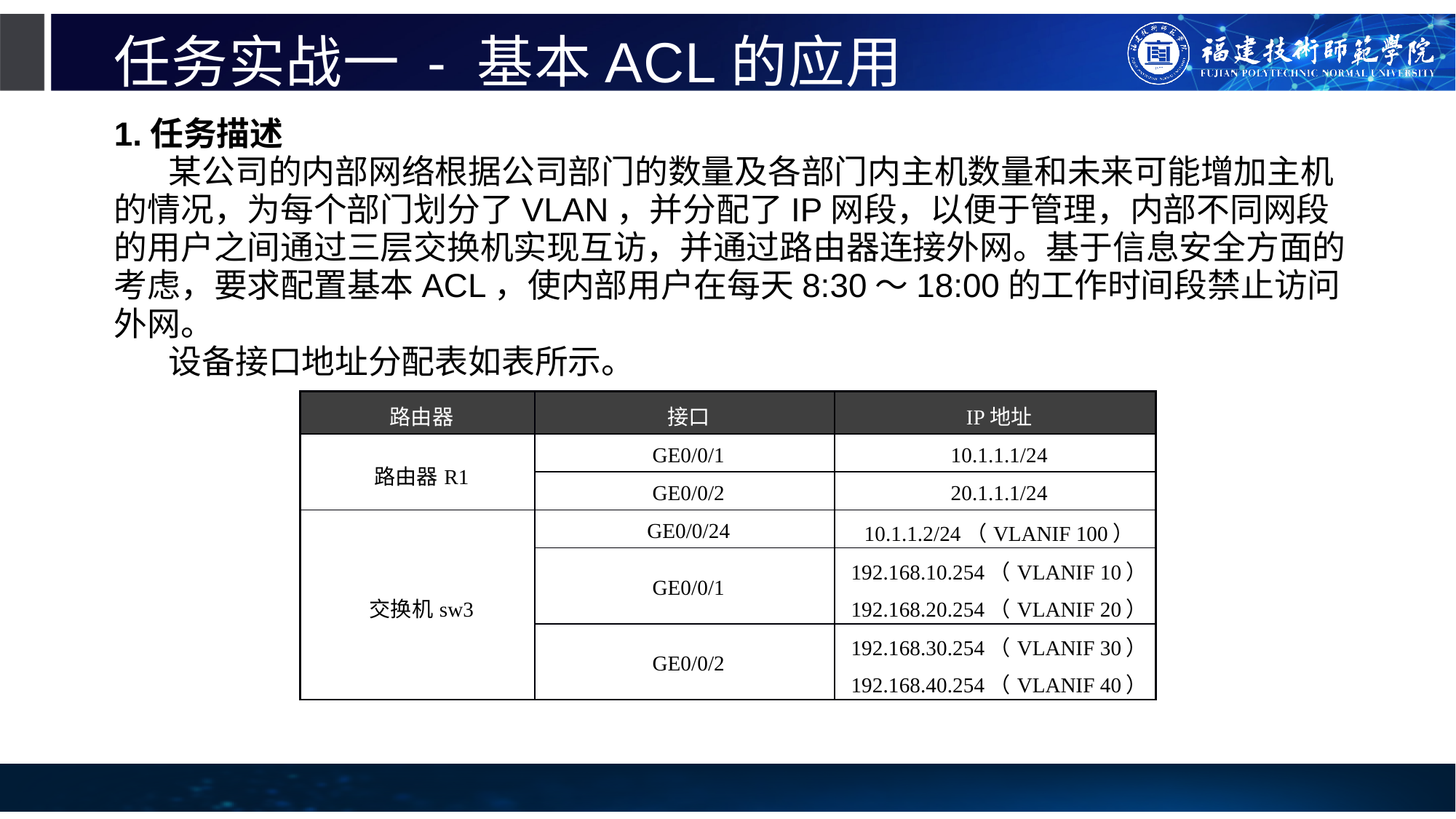

# 任务实战一 - 基本ACL的应用
1.任务描述
某公司的内部网络根据公司部门的数量及各部门内主机数量和未来可能增加主机的情况，为每个部门划分了VLAN，并分配了IP网段，以便于管理，内部不同网段的用户之间通过三层交换机实现互访，并通过路由器连接外网。基于信息安全方面的考虑，要求配置基本ACL，使内部用户在每天8:30～18:00的工作时间段禁止访问外网。
设备接口地址分配表如表所示。
| 路由器 | 接口 | IP地址 |
| --- | --- | --- |
| 路由器R1 | GE0/0/1 | 10.1.1.1/24 |
|  | GE0/0/2 | 20.1.1.1/24 |
| 交换机sw3 | GE0/0/24 | 10.1.1.2/24（VLANIF 100） |
|  | GE0/0/1 | 192.168.10.254（VLANIF 10） 192.168.20.254（VLANIF 20） |
|  | GE0/0/2 | 192.168.30.254（VLANIF 30） 192.168.40.254（VLANIF 40） |